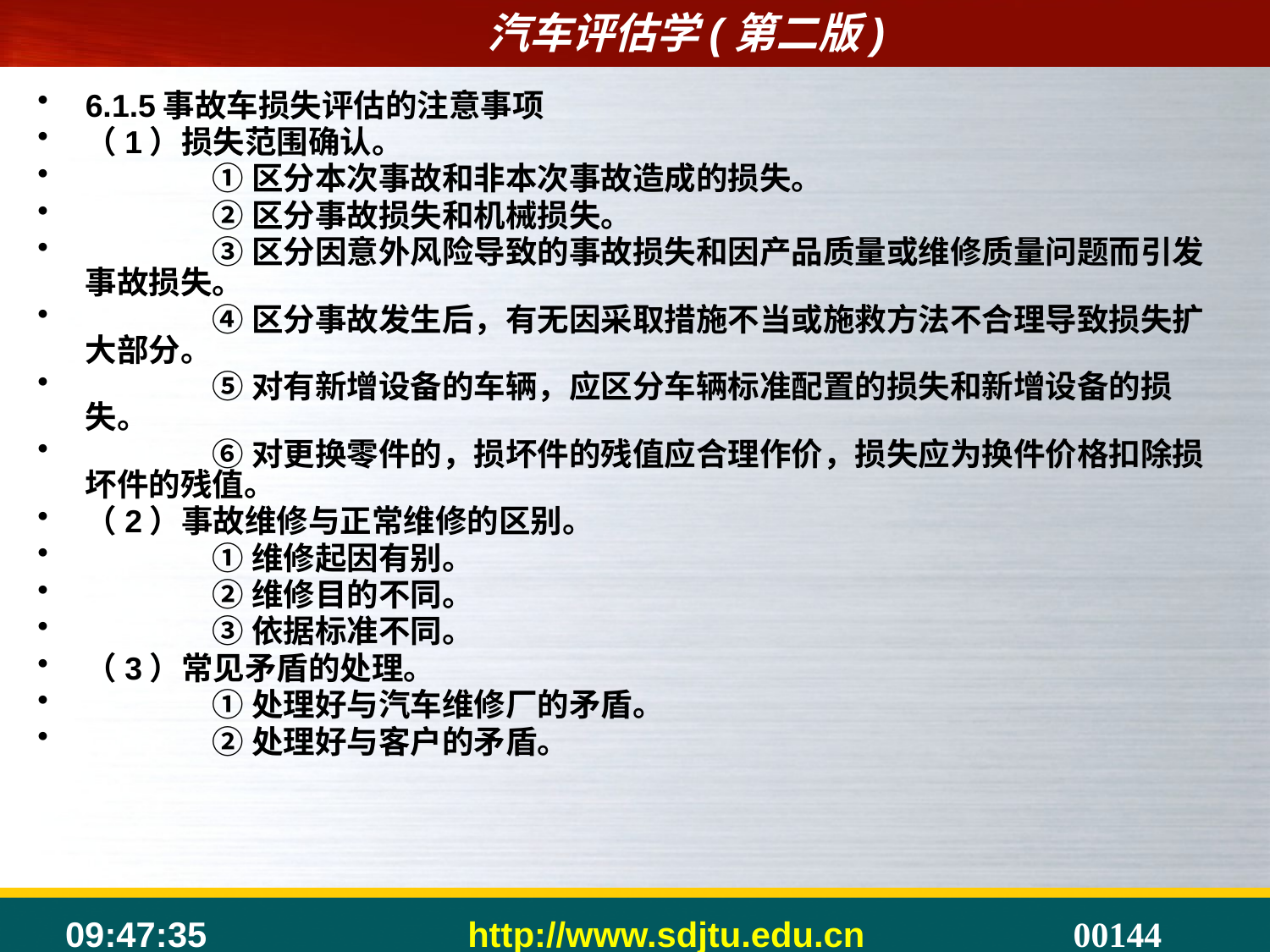

#
6.1.5事故车损失评估的注意事项
（1）损失范围确认。
	①区分本次事故和非本次事故造成的损失。
	②区分事故损失和机械损失。
	③区分因意外风险导致的事故损失和因产品质量或维修质量问题而引发事故损失。
	④区分事故发生后，有无因采取措施不当或施救方法不合理导致损失扩大部分。
	⑤对有新增设备的车辆，应区分车辆标准配置的损失和新增设备的损失。
	⑥对更换零件的，损坏件的残值应合理作价，损失应为换件价格扣除损坏件的残值。
（2）事故维修与正常维修的区别。
	①维修起因有别。
	②维修目的不同。
	③依据标准不同。
（3）常见矛盾的处理。
	①处理好与汽车维修厂的矛盾。
	②处理好与客户的矛盾。